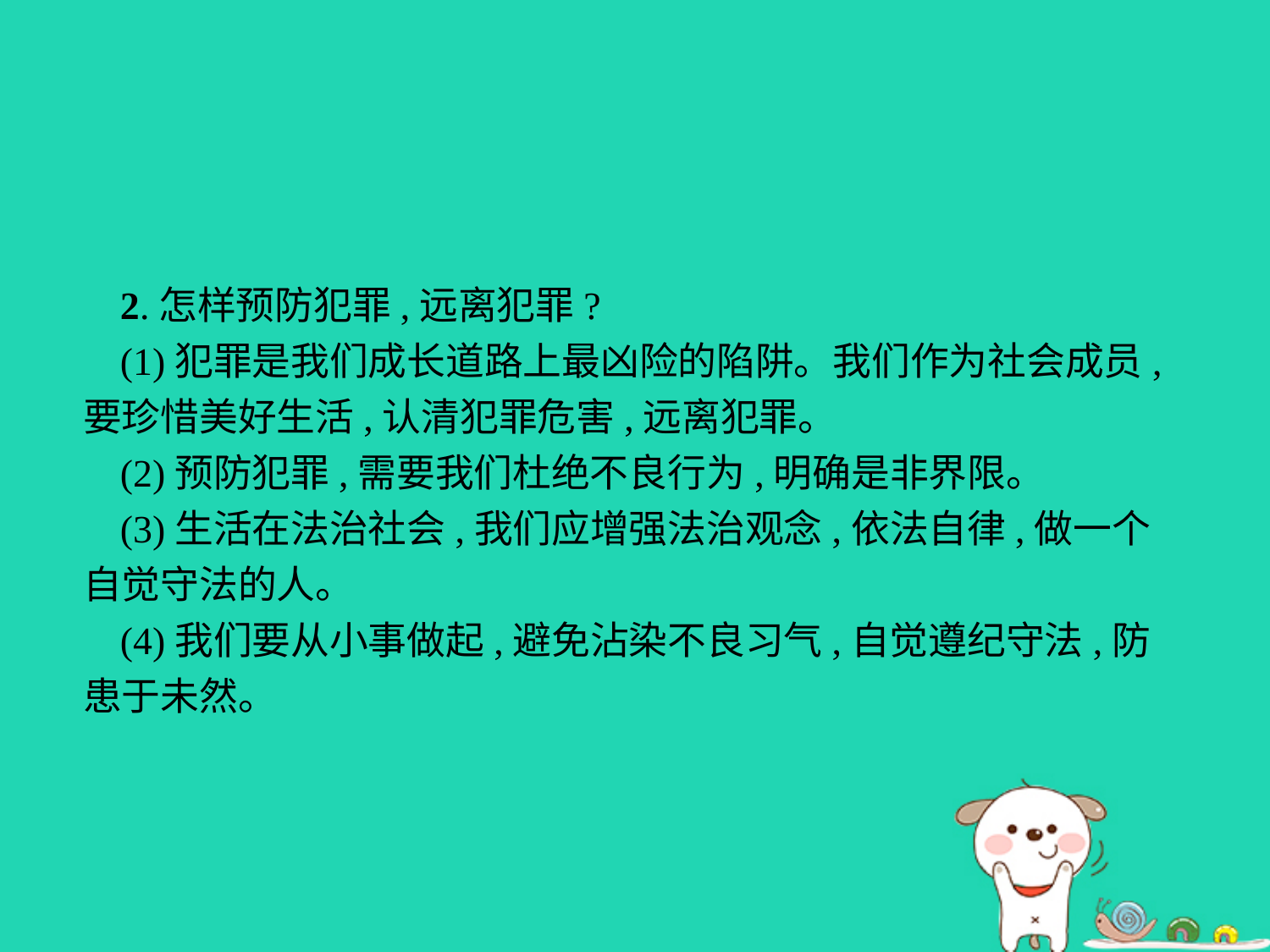

2.怎样预防犯罪,远离犯罪?
(1)犯罪是我们成长道路上最凶险的陷阱。我们作为社会成员,要珍惜美好生活,认清犯罪危害,远离犯罪。
(2)预防犯罪,需要我们杜绝不良行为,明确是非界限。
(3)生活在法治社会,我们应增强法治观念,依法自律,做一个自觉守法的人。
(4)我们要从小事做起,避免沾染不良习气,自觉遵纪守法,防患于未然。